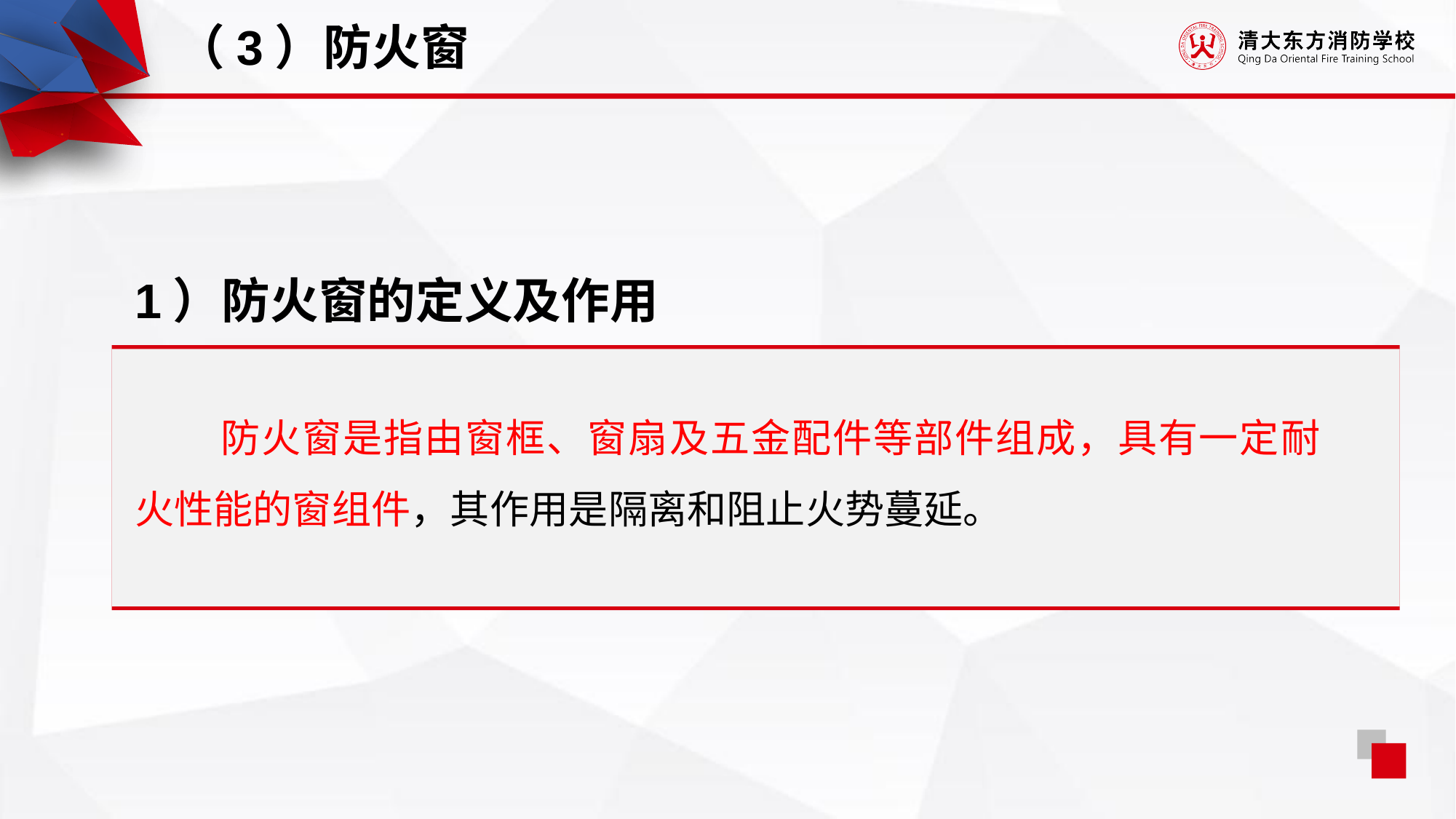

（3）防火窗

1）防火窗的定义及作用

防火窗是指由窗框、窗扇及五金配件等部件组成，具有一定耐火性能的窗组件，其作用是隔离和阻止火势蔓延。